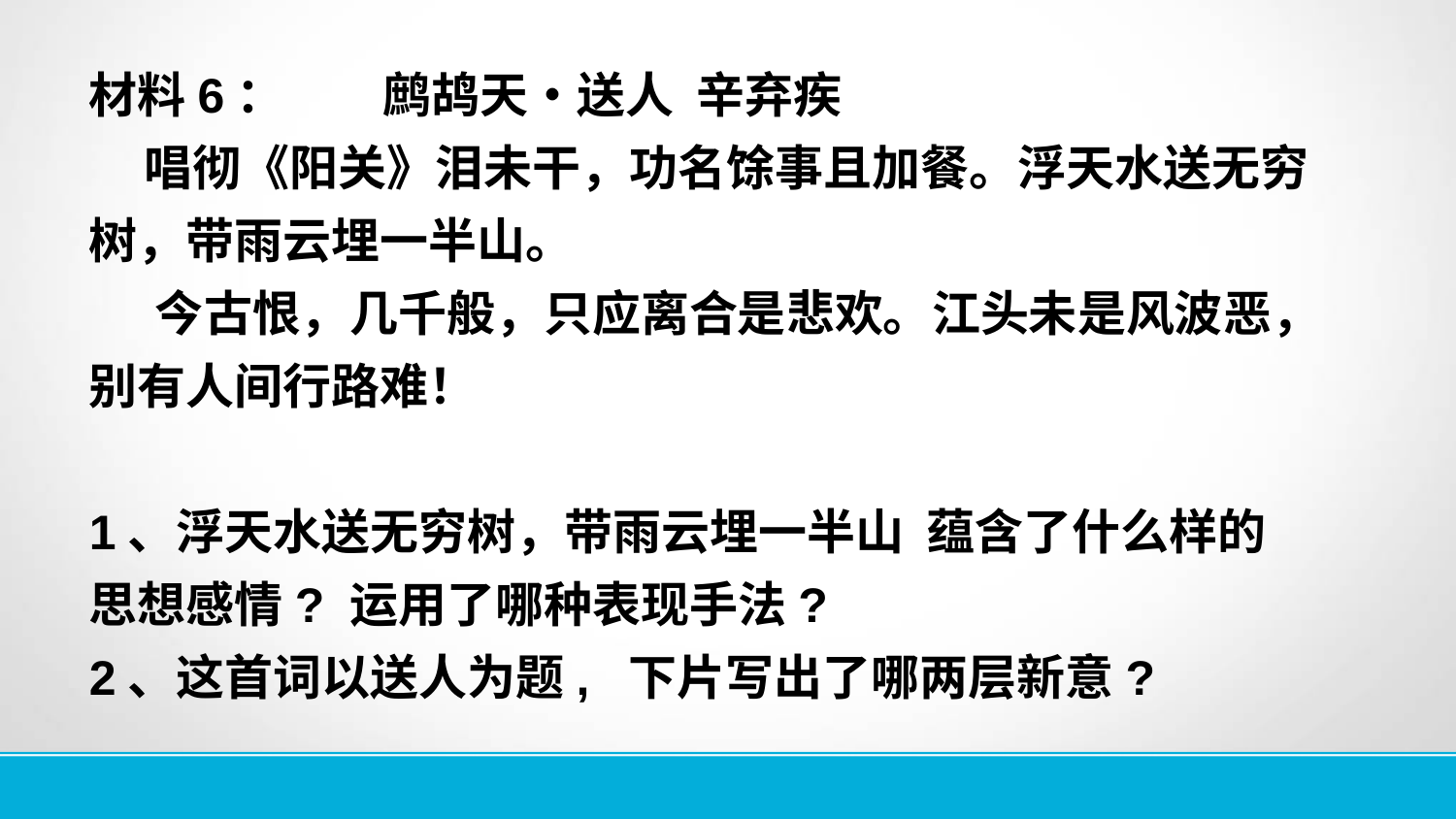

材料6：         鹧鸪天•送人  辛弃疾
    唱彻《阳关》泪未干，功名馀事且加餐。浮天水送无穷树，带雨云埋一半山。
     今古恨，几千般，只应离合是悲欢。江头未是风波恶，别有人间行路难！

1、浮天水送无穷树，带雨云埋一半山  蕴含了什么样的思想感情? 运用了哪种表现手法?
2、这首词以送人为题,  下片写出了哪两层新意?